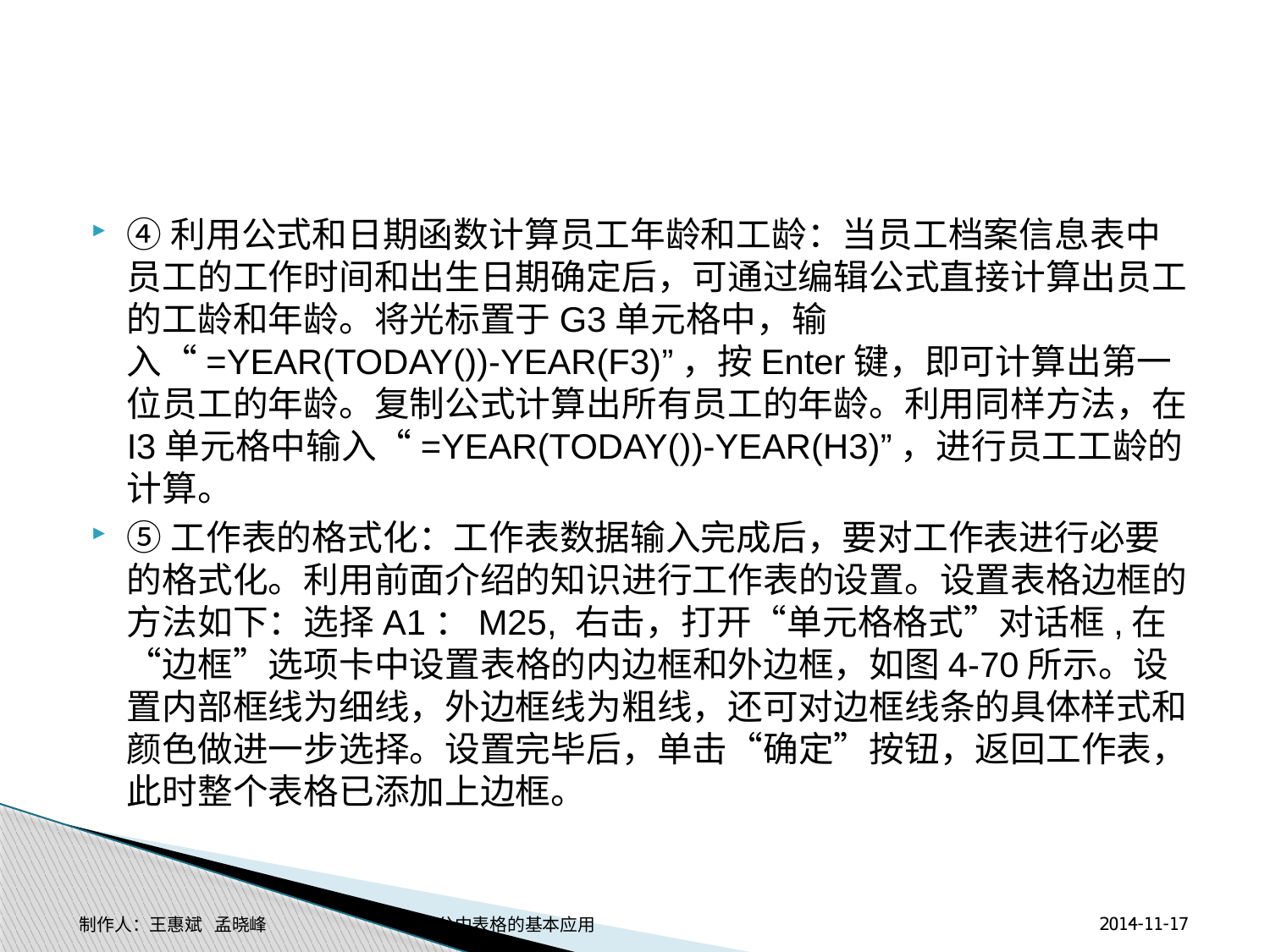

#
④利用公式和日期函数计算员工年龄和工龄：当员工档案信息表中员工的工作时间和出生日期确定后，可通过编辑公式直接计算出员工的工龄和年龄。将光标置于G3单元格中，输入“=YEAR(TODAY())-YEAR(F3)”，按Enter键，即可计算出第一位员工的年龄。复制公式计算出所有员工的年龄。利用同样方法，在I3单元格中输入“=YEAR(TODAY())-YEAR(H3)”，进行员工工龄的计算。
⑤工作表的格式化：工作表数据输入完成后，要对工作表进行必要的格式化。利用前面介绍的知识进行工作表的设置。设置表格边框的方法如下：选择A1：M25, 右击，打开“单元格格式”对话框,在“边框”选项卡中设置表格的内边框和外边框，如图4-70所示。设置内部框线为细线，外边框线为粗线，还可对边框线条的具体样式和颜色做进一步选择。设置完毕后，单击“确定”按钮，返回工作表，此时整个表格已添加上边框。
2014-11-17
制作人：王惠斌   孟晓峰                                      办公中表格的基本应用